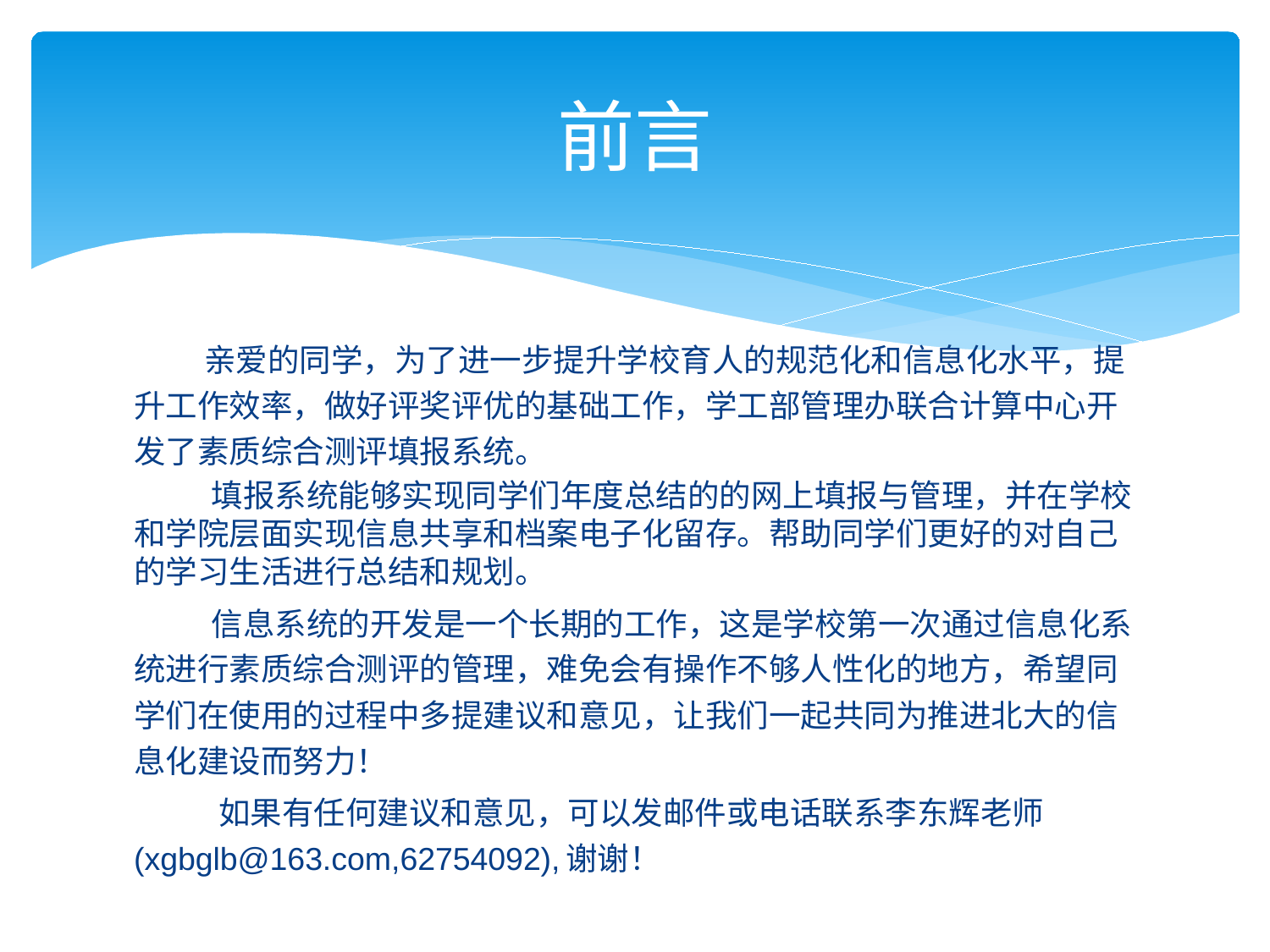

# 前言
         亲爱的同学，为了进一步提升学校育人的规范化和信息化水平，提升工作效率，做好评奖评优的基础工作，学工部管理办联合计算中心开发了素质综合测评填报系统。
          填报系统能够实现同学们年度总结的的网上填报与管理，并在学校和学院层面实现信息共享和档案电子化留存。帮助同学们更好的对自己的学习生活进行总结和规划。
          信息系统的开发是一个长期的工作，这是学校第一次通过信息化系统进行素质综合测评的管理，难免会有操作不够人性化的地方，希望同学们在使用的过程中多提建议和意见，让我们一起共同为推进北大的信息化建设而努力！
           如果有任何建议和意见，可以发邮件或电话联系李东辉老师(xgbglb@163.com,62754092),谢谢！